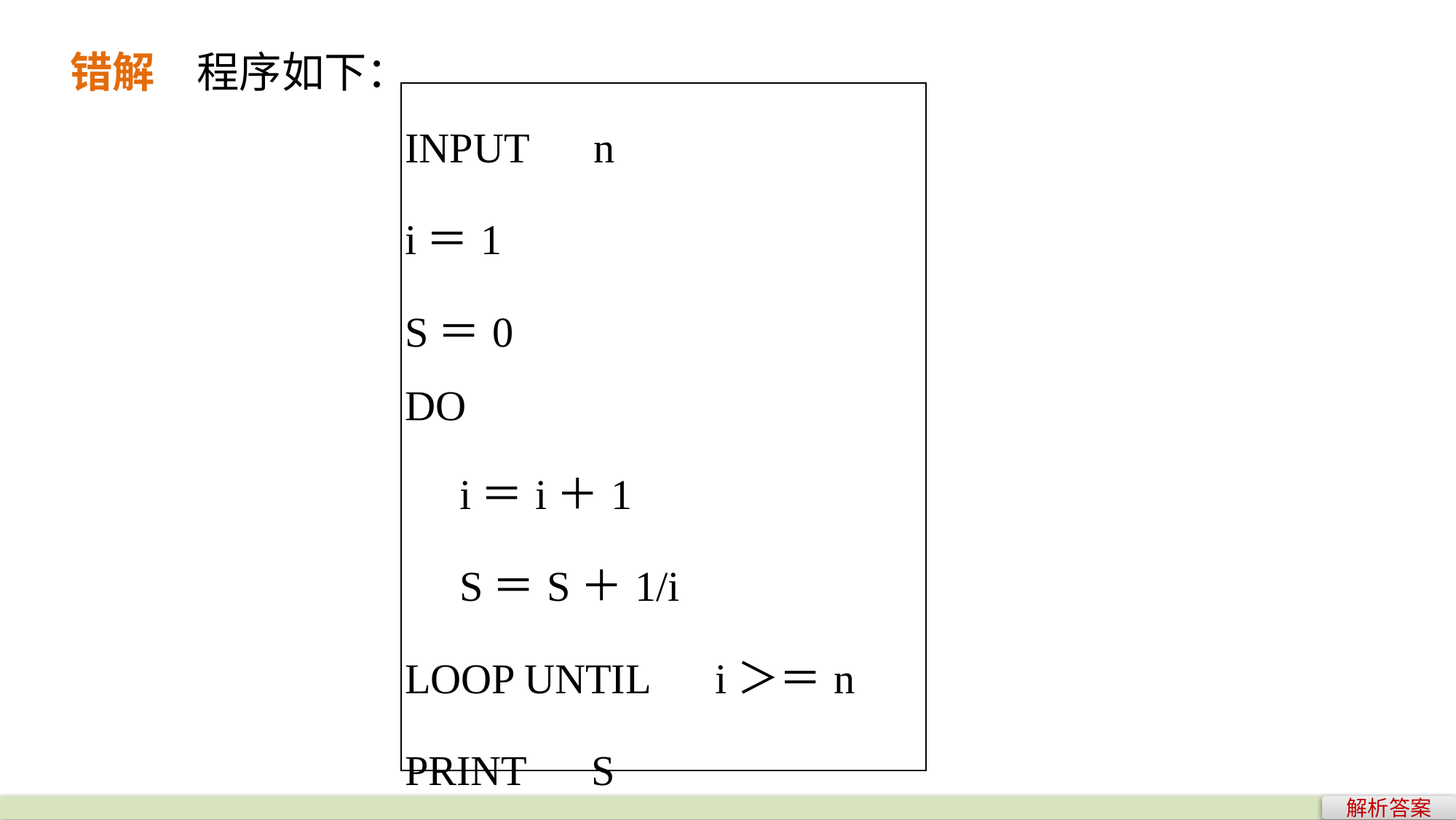

错解　程序如下：
| INPUT　n i＝1 S＝0 DO 　i＝i＋1 　S＝S＋1/i LOOP UNTIL　i＞＝n PRINT　S END |
| --- |
解析答案